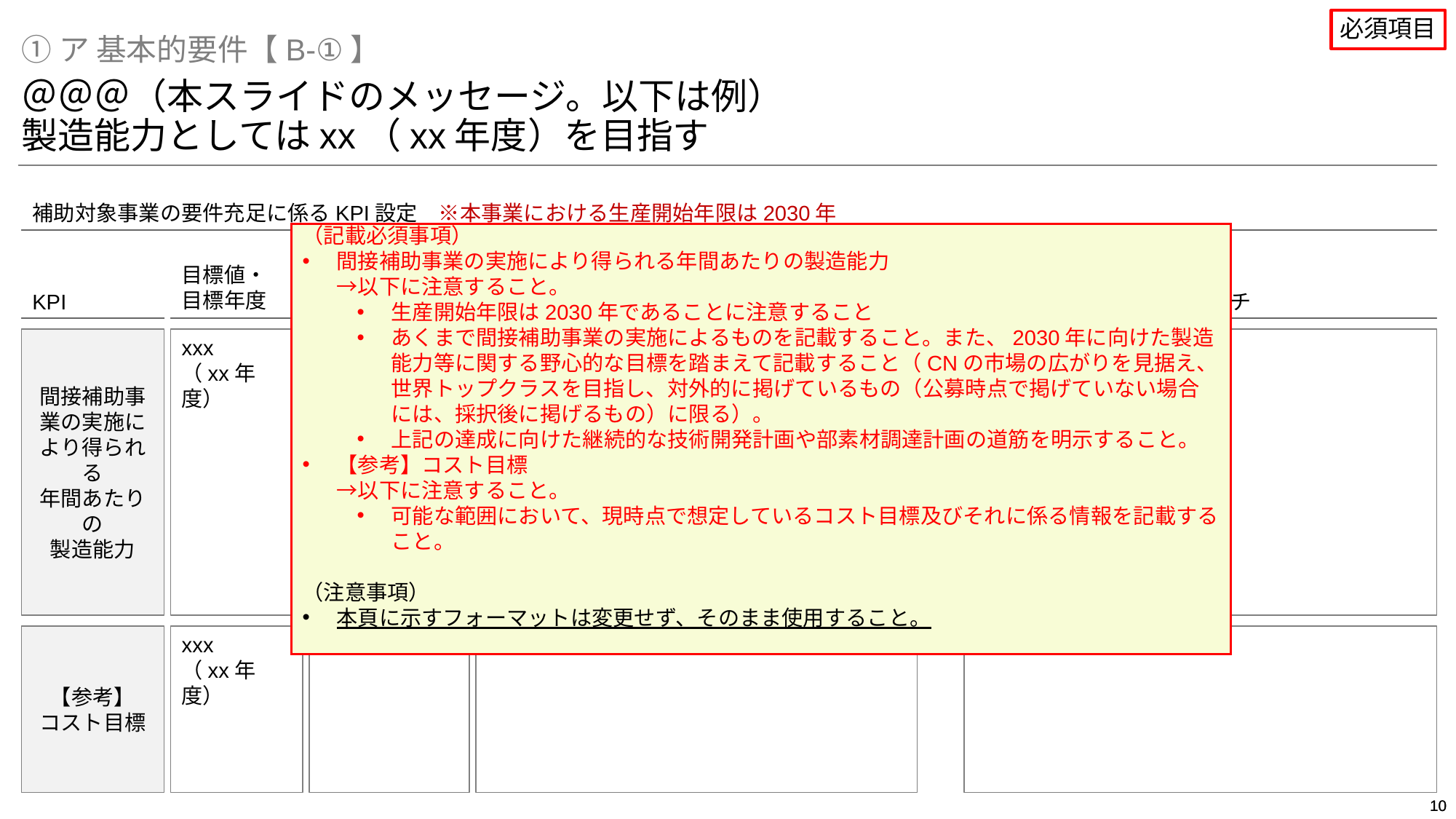

必須項目
①ア 基本的要件【B-①】
＠＠＠（本スライドのメッセージ。以下は例）
製造能力としてはxx（xx年度）を目指す
補助対象事業の要件充足に係るKPI設定　※本事業における生産開始年限は2030年
（記載必須事項）
間接補助事業の実施により得られる年間あたりの製造能力
→以下に注意すること。
生産開始年限は2030年であることに注意すること
あくまで間接補助事業の実施によるものを記載すること。また、2030年に向けた製造能力等に関する野心的な目標を踏まえて記載すること（CNの市場の広がりを見据え、世界トップクラスを目指し、対外的に掲げているもの（公募時点で掲げていない場合には、採択後に掲げるもの）に限る）。
上記の達成に向けた継続的な技術開発計画や部素材調達計画の道筋を明示すること。
【参考】コスト目標
→以下に注意すること。
可能な範囲において、現時点で想定しているコスト目標及びそれに係る情報を記載すること。

（注意事項）
本頁に示すフォーマットは変更せず、そのまま使用すること。

KPI
目標値・
目標年度
申請時の値
目標値・目標年度の設定の考え方
目標達成に向けたアプローチ
間接補助事業の実施により得られる
年間あたりの
製造能力
xxx
（xx年度）
xxx
xx
xx

【参考】
コスト目標
xxx
（xx年度）
xxx
xx
xx